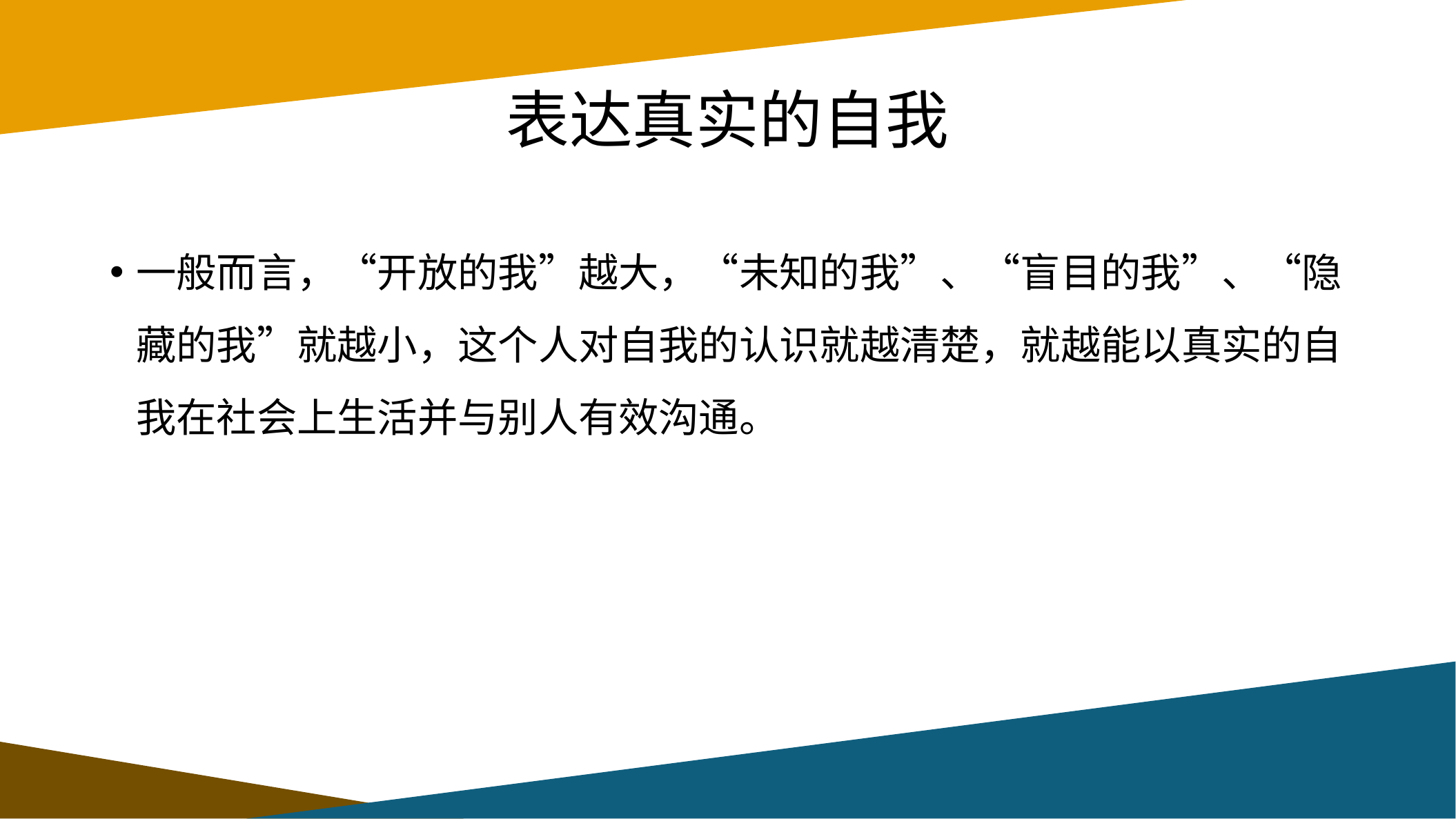

# 表达真实的自我
一般而言，“开放的我”越大，“未知的我”、“盲目的我”、“隐藏的我”就越小，这个人对自我的认识就越清楚，就越能以真实的自我在社会上生活并与别人有效沟通。